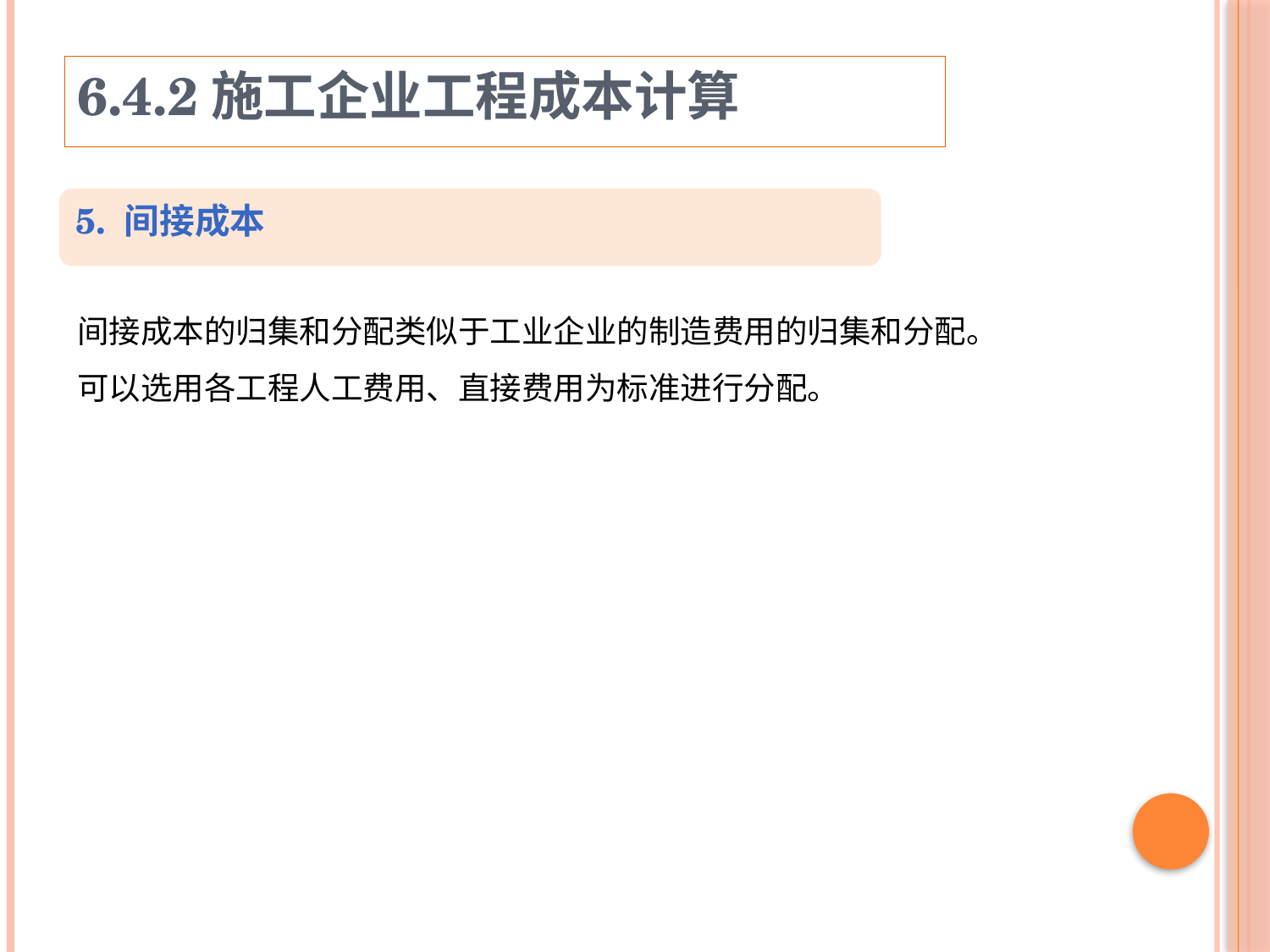

6.4.2施工企业工程成本计算
5. 间接成本
间接成本的归集和分配类似于工业企业的制造费用的归集和分配。可以选用各工程人工费用、直接费用为标准进行分配。